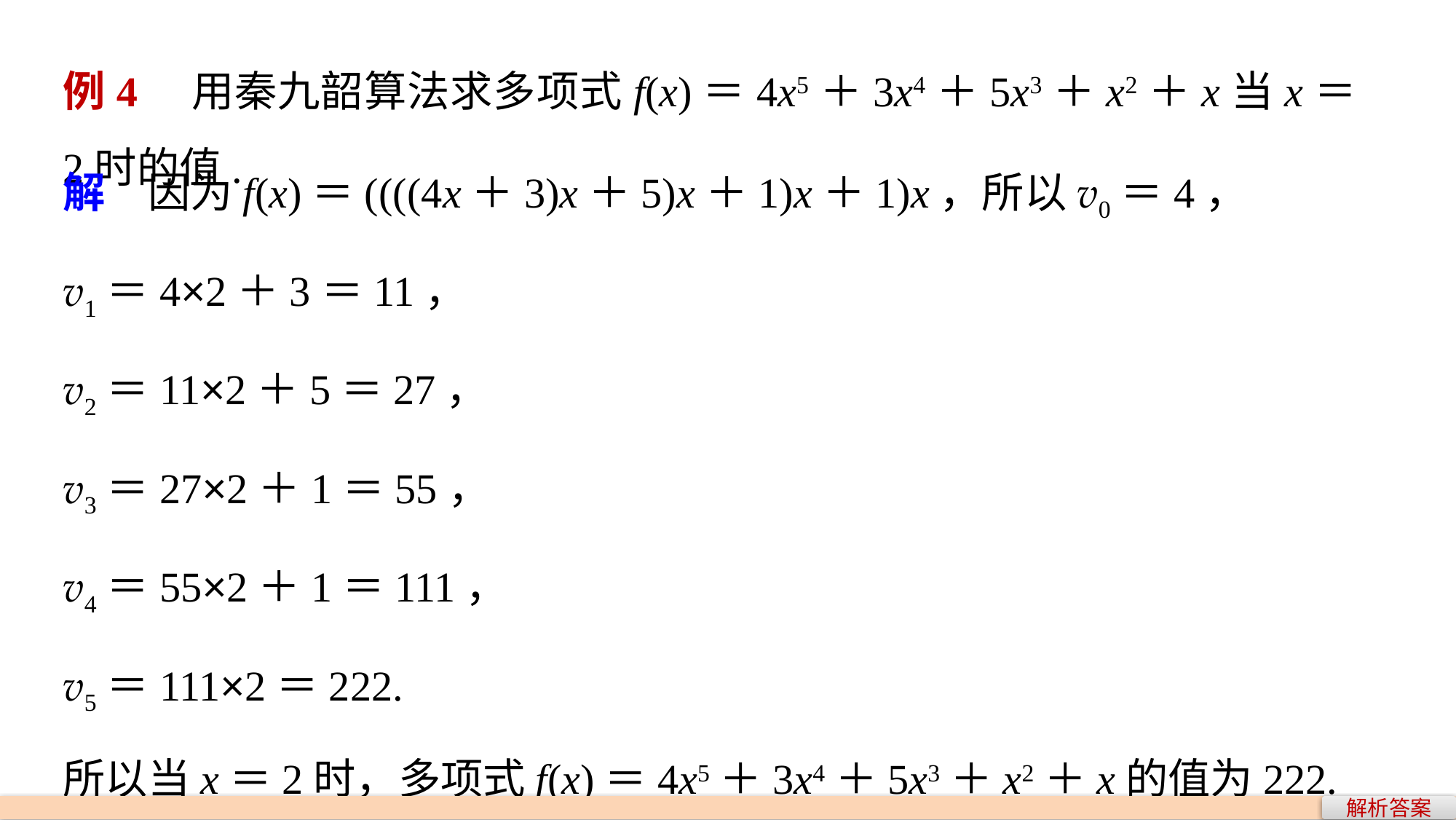

例4　用秦九韶算法求多项式f(x)＝4x5＋3x4＋5x3＋x2＋x当x＝2时的值.
解　因为f(x)＝((((4x＋3)x＋5)x＋1)x＋1)x，所以v0＝4，
v1＝4×2＋3＝11，
v2＝11×2＋5＝27，
v3＝27×2＋1＝55，
v4＝55×2＋1＝111，
v5＝111×2＝222.
所以当x＝2时，多项式f(x)＝4x5＋3x4＋5x3＋x2＋x的值为222.
解析答案